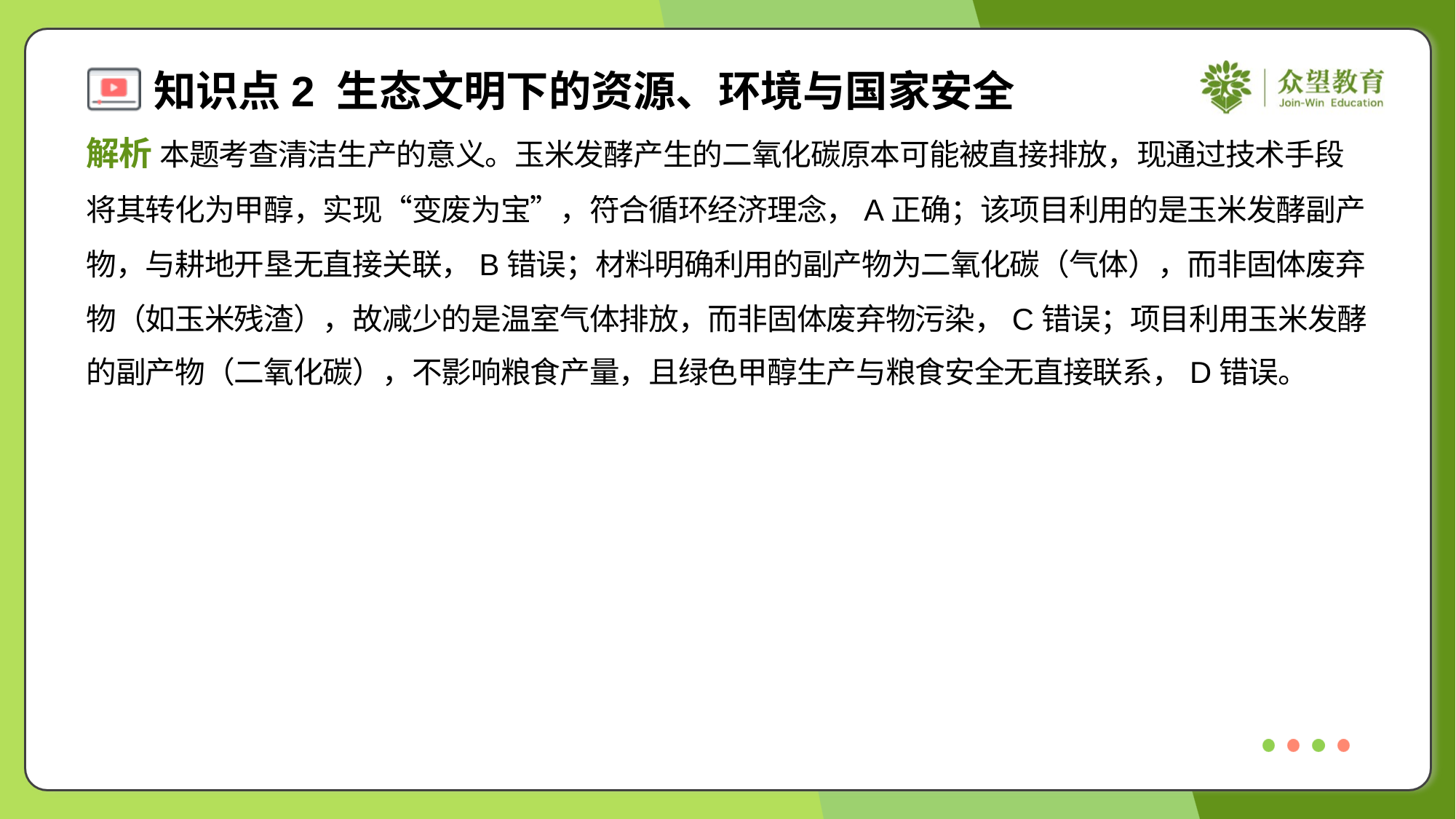

解析 本题考查清洁生产的意义。玉米发酵产生的二氧化碳原本可能被直接排放，现通过技术手段
将其转化为甲醇，实现“变废为宝”，符合循环经济理念，A正确；该项目利用的是玉米发酵副产
物，与耕地开垦无直接关联，B错误；材料明确利用的副产物为二氧化碳（气体），而非固体废弃
物（如玉米残渣），故减少的是温室气体排放，而非固体废弃物污染，C错误；项目利用玉米发酵
的副产物（二氧化碳），不影响粮食产量，且绿色甲醇生产与粮食安全无直接联系，D错误。